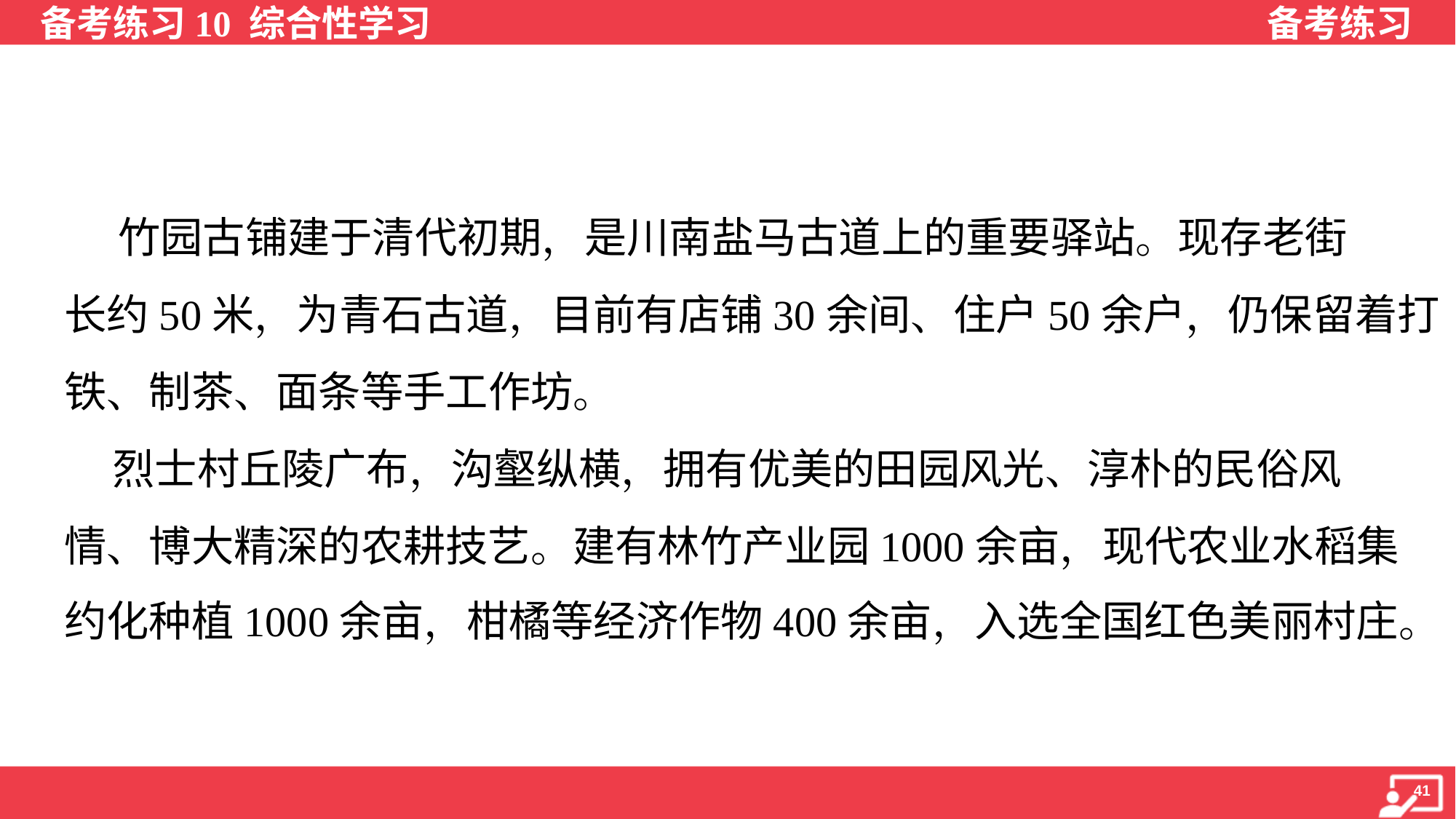

竹园古铺建于清代初期，是川南盐马古道上的重要驿站。现存老街
长约50米，为青石古道，目前有店铺30余间、住户50余户，仍保留着打
铁、制茶、面条等手工作坊。
    烈士村丘陵广布，沟壑纵横，拥有优美的田园风光、淳朴的民俗风
情、博大精深的农耕技艺。建有林竹产业园1000余亩，现代农业水稻集
约化种植1000余亩，柑橘等经济作物400余亩，入选全国红色美丽村庄。